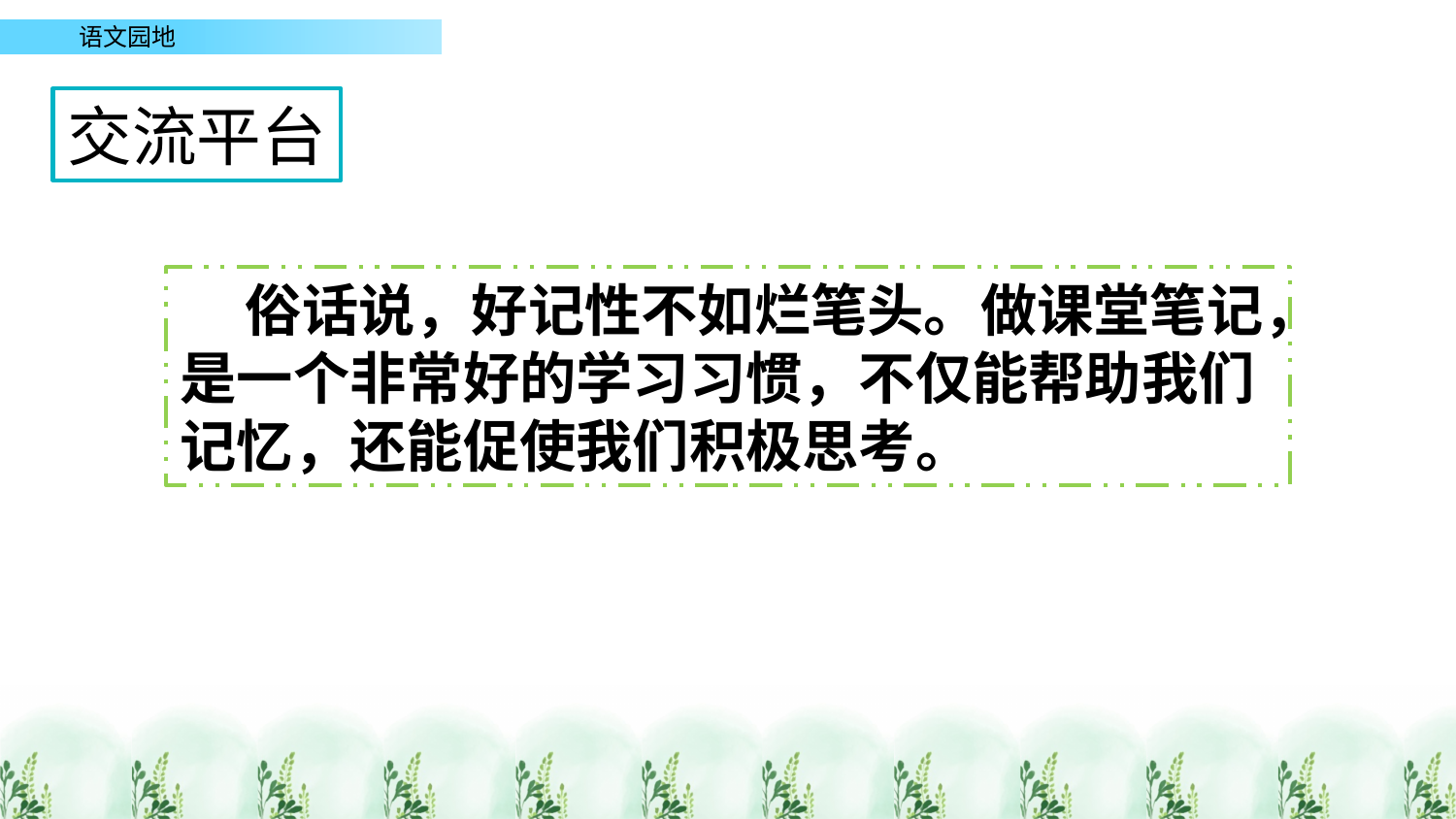

交流平台
    俗话说，好记性不如烂笔头。做课堂笔记，是一个非常好的学习习惯，不仅能帮助我们记忆，还能促使我们积极思考。